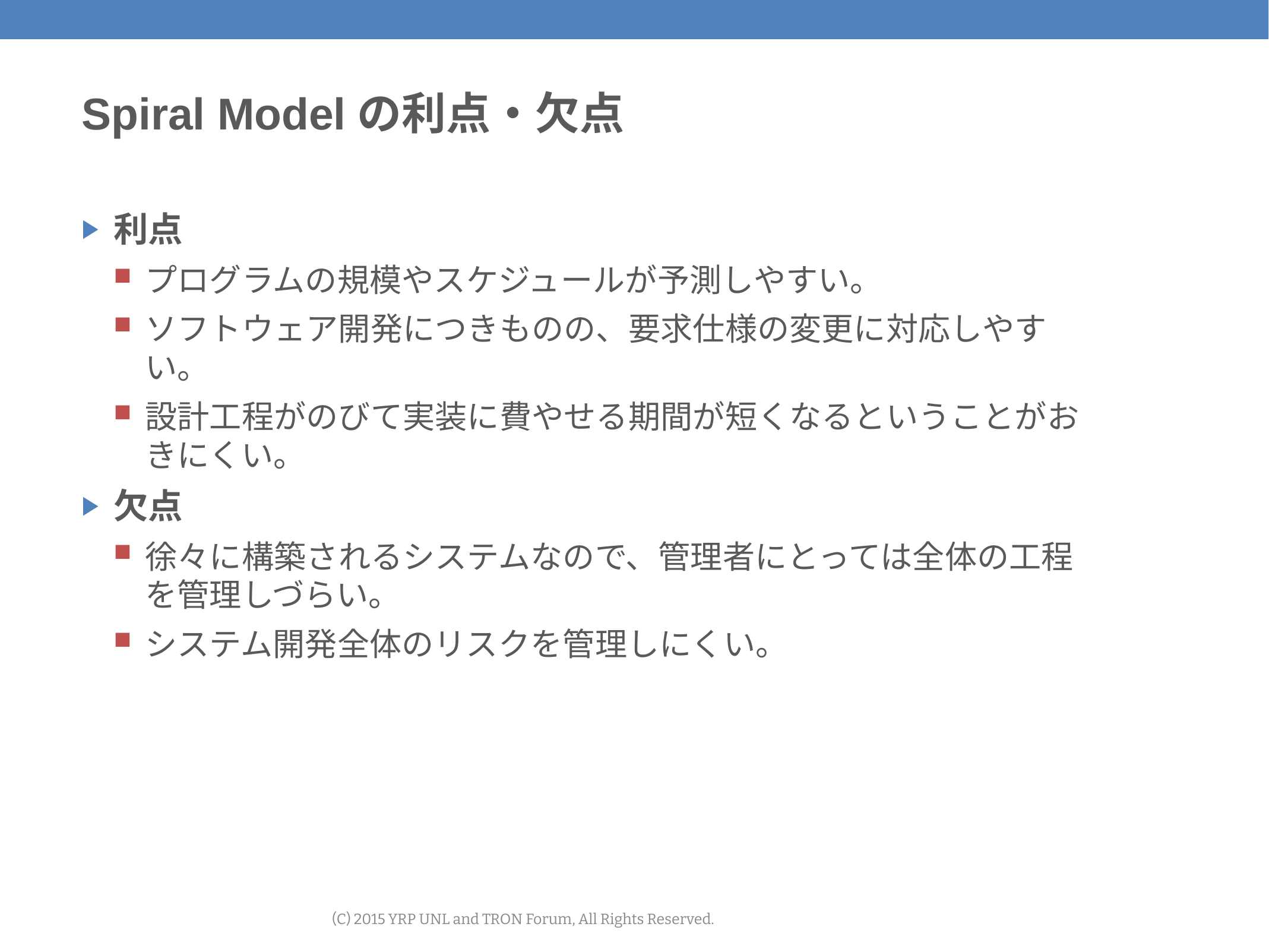

# Spiral Modelの利点・欠点
利点
プログラムの規模やスケジュールが予測しやすい。
ソフトウェア開発につきものの、要求仕様の変更に対応しやすい。
設計工程がのびて実装に費やせる期間が短くなるということがおきにくい。
欠点
徐々に構築されるシステムなので、管理者にとっては全体の工程を管理しづらい。
システム開発全体のリスクを管理しにくい。
(C) 2015 YRP UNL and TRON Forum, All Rights Reserved.
39